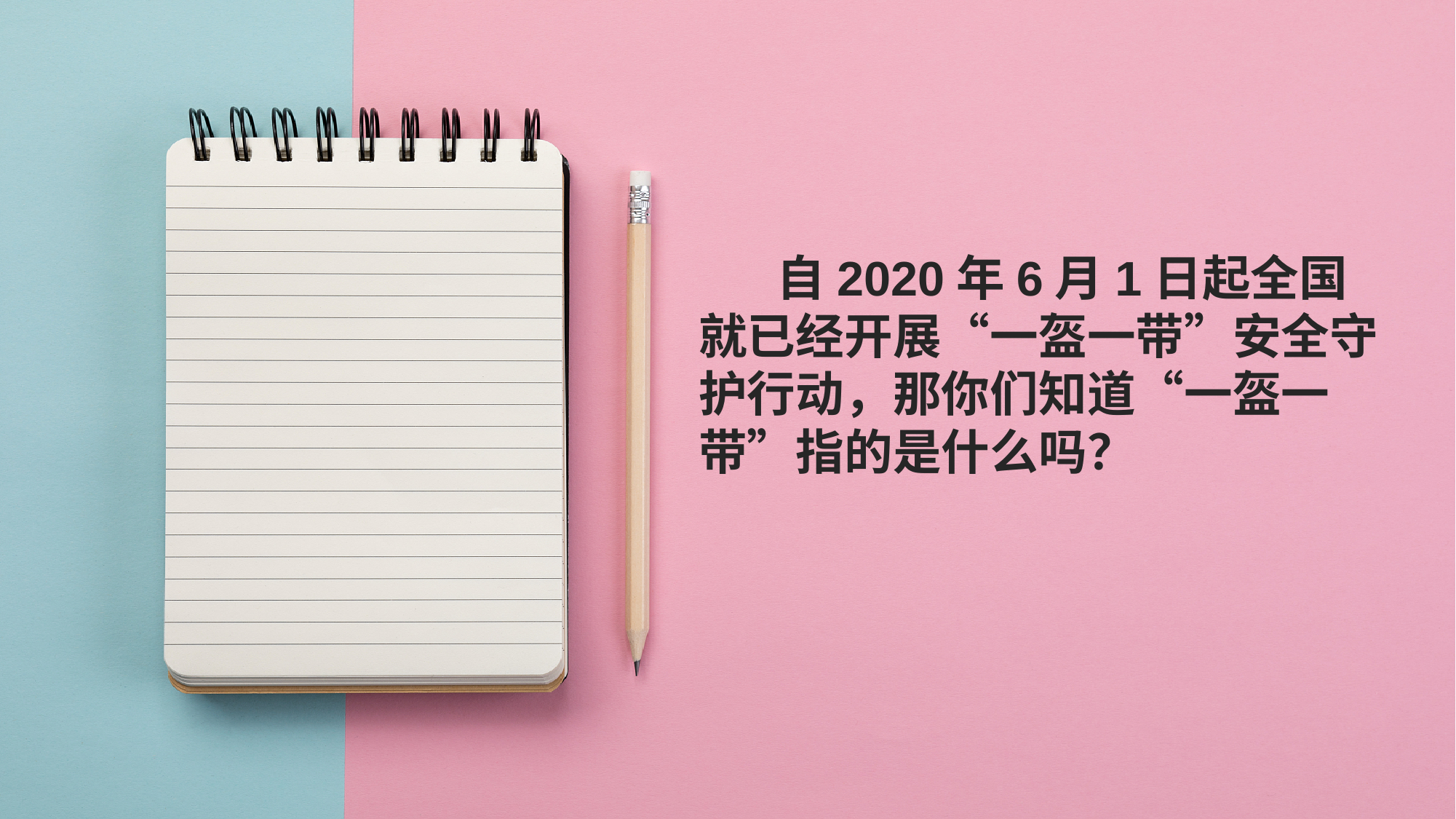

自2020年6月1日起全国就已经开展“一盔一带”安全守护行动，那你们知道“一盔一带”指的是什么吗？